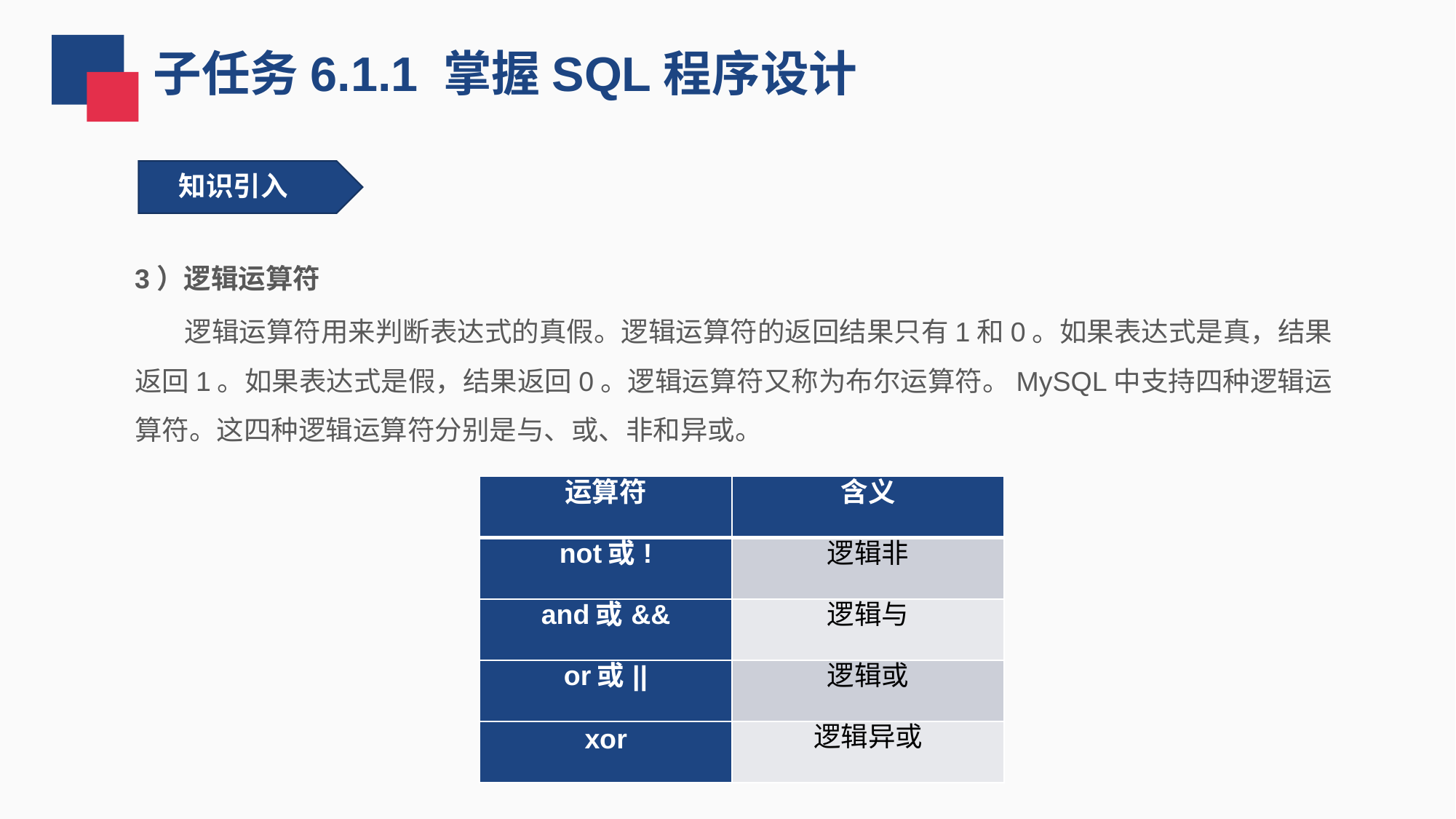

子任务6.1.1 掌握SQL程序设计

知识引入
3）逻辑运算符
       逻辑运算符用来判断表达式的真假。逻辑运算符的返回结果只有1和0。如果表达式是真，结果返回1。如果表达式是假，结果返回0。逻辑运算符又称为布尔运算符。MySQL中支持四种逻辑运算符。这四种逻辑运算符分别是与、或、非和异或。
| 运算符 | 含义 |
| --- | --- |
| not或! | 逻辑非 |
| and或&& | 逻辑与 |
| or或|| | 逻辑或 |
| xor | 逻辑异或 |